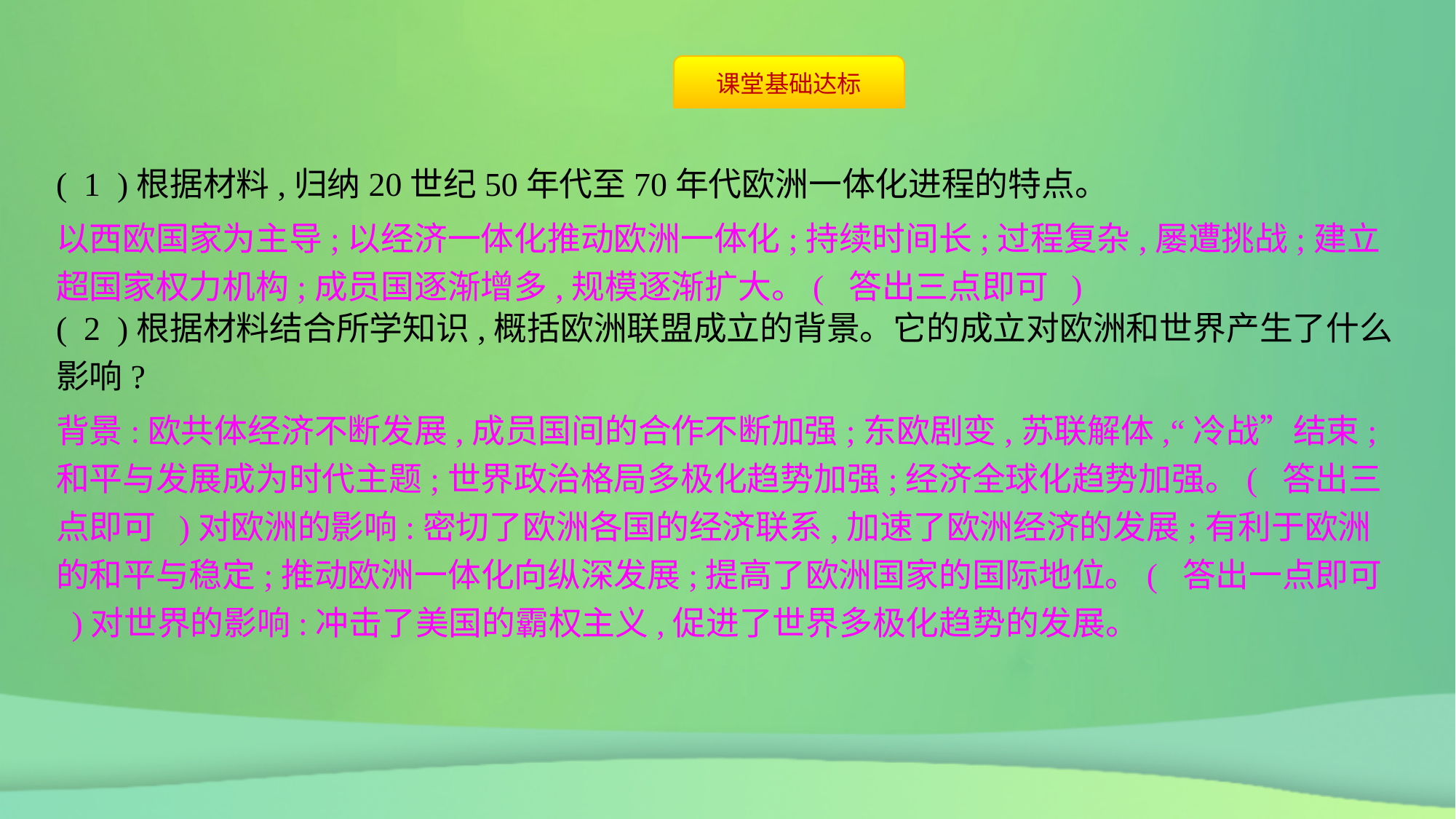

(  1  )根据材料,归纳20世纪50年代至70年代欧洲一体化进程的特点。

(  2  )根据材料结合所学知识,概括欧洲联盟成立的背景。它的成立对欧洲和世界产生了什么影响?

以西欧国家为主导;以经济一体化推动欧洲一体化;持续时间长;过程复杂,屡遭挑战;建立超国家权力机构;成员国逐渐增多,规模逐渐扩大。(  答出三点即可  )

背景:欧共体经济不断发展,成员国间的合作不断加强;东欧剧变,苏联解体,“冷战”结束;和平与发展成为时代主题;世界政治格局多极化趋势加强;经济全球化趋势加强。(  答出三点即可  )对欧洲的影响:密切了欧洲各国的经济联系,加速了欧洲经济的发展;有利于欧洲的和平与稳定;推动欧洲一体化向纵深发展;提高了欧洲国家的国际地位。(  答出一点即可  )对世界的影响:冲击了美国的霸权主义,促进了世界多极化趋势的发展。